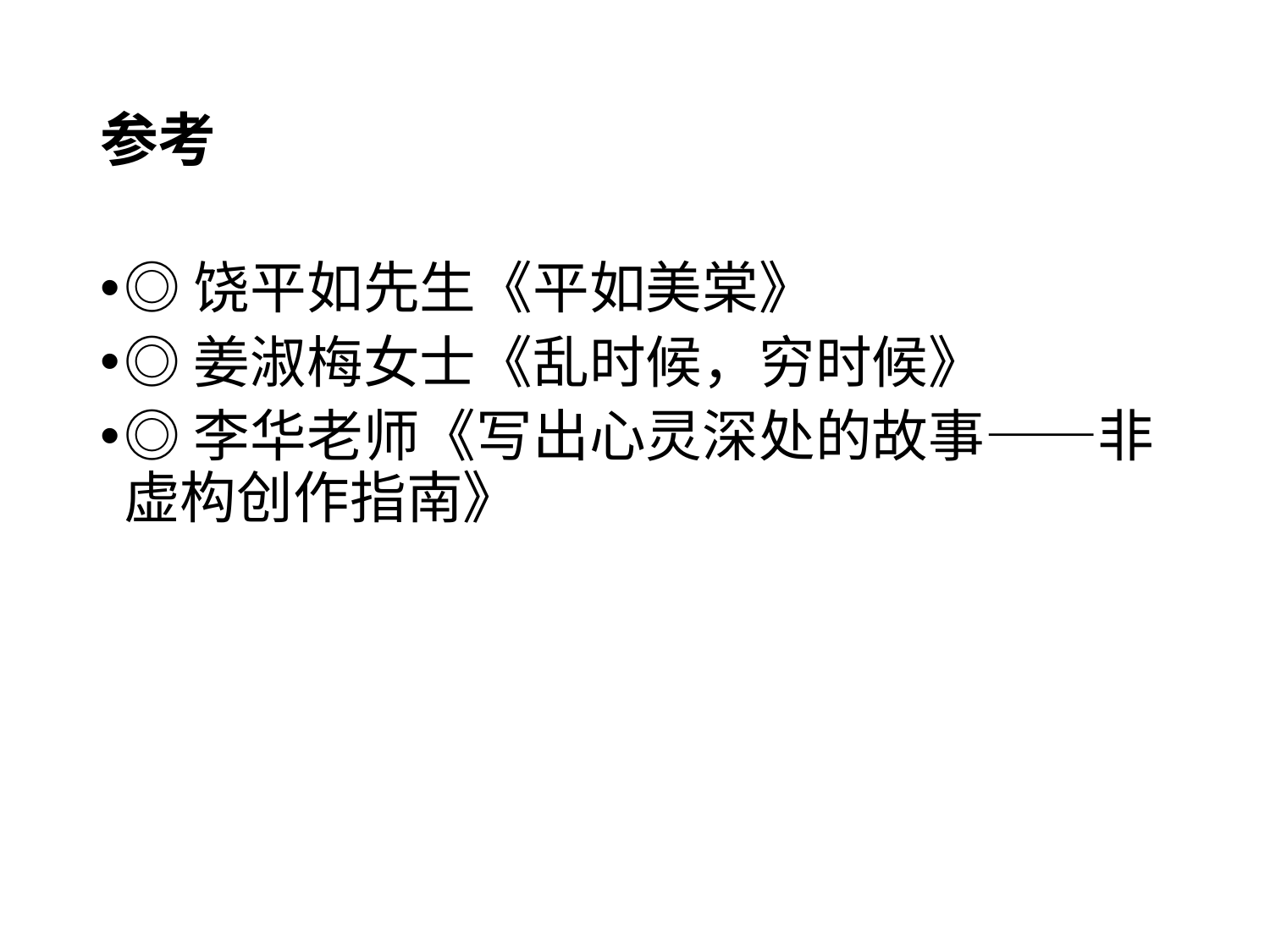

# 参考
◎饶平如先生《平如美棠》
◎姜淑梅女士《乱时候，穷时候》
◎李华老师《写出心灵深处的故事——非虚构创作指南》